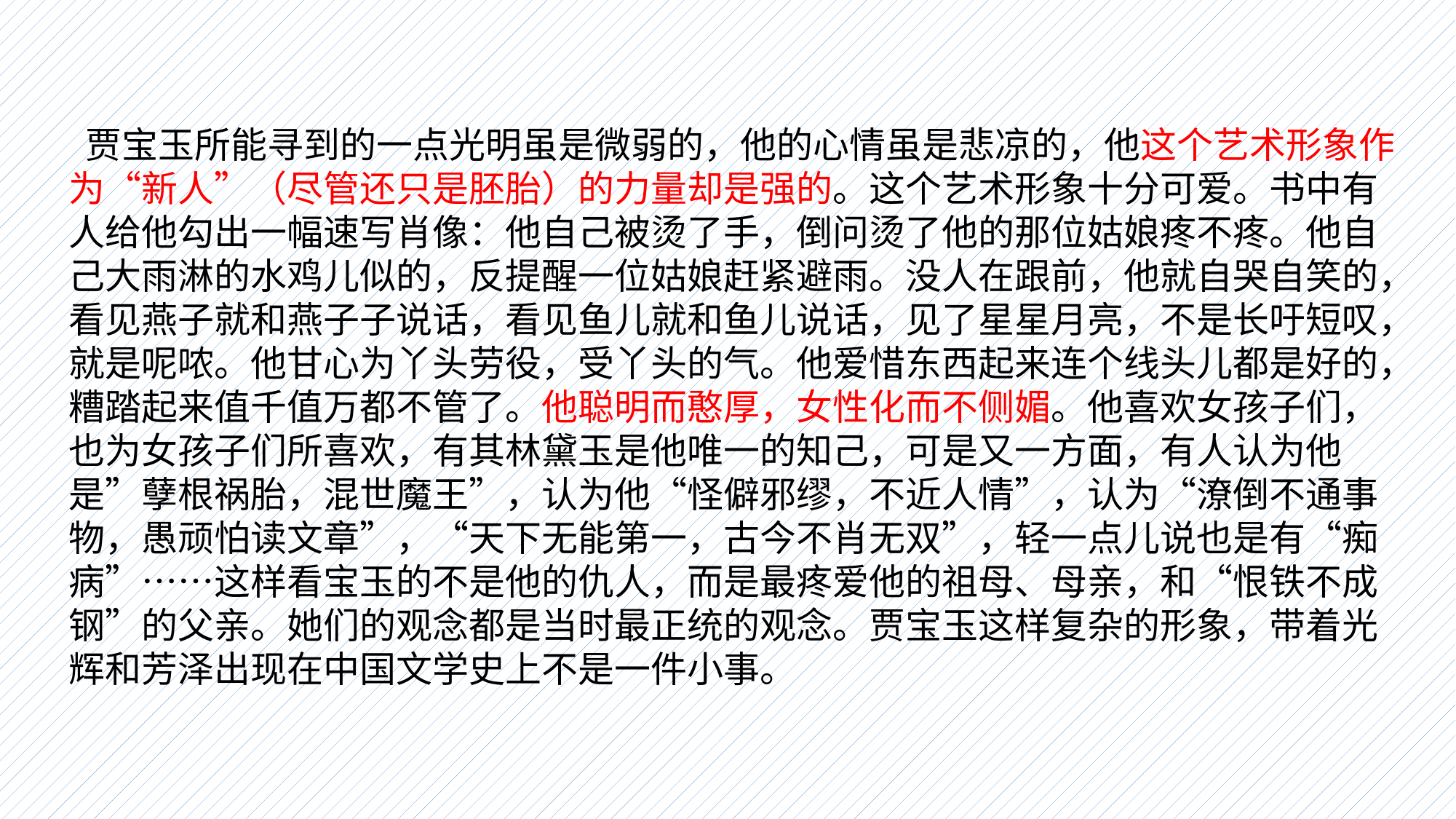

贾宝玉所能寻到的一点光明虽是微弱的，他的心情虽是悲凉的，他这个艺术形象作为“新人”（尽管还只是胚胎）的力量却是强的。这个艺术形象十分可爱。书中有人给他勾出一幅速写肖像：他自己被烫了手，倒问烫了他的那位姑娘疼不疼。他自己大雨淋的水鸡儿似的，反提醒一位姑娘赶紧避雨。没人在跟前，他就自哭自笑的，看见燕子就和燕子子说话，看见鱼儿就和鱼儿说话，见了星星月亮，不是长吁短叹，就是呢哝。他甘心为丫头劳役，受丫头的气。他爱惜东西起来连个线头儿都是好的，糟踏起来值千值万都不管了。他聪明而憨厚，女性化而不侧媚。他喜欢女孩子们，也为女孩子们所喜欢，有其林黛玉是他唯一的知己，可是又一方面，有人认为他是”孽根祸胎，混世魔王”，认为他“怪僻邪缪，不近人情”，认为“潦倒不通事物，愚顽怕读文章”，“天下无能第一，古今不肖无双”，轻一点儿说也是有“痴病”……这样看宝玉的不是他的仇人，而是最疼爱他的祖母、母亲，和“恨铁不成钢”的父亲。她们的观念都是当时最正统的观念。贾宝玉这样复杂的形象，带着光辉和芳泽出现在中国文学史上不是一件小事。